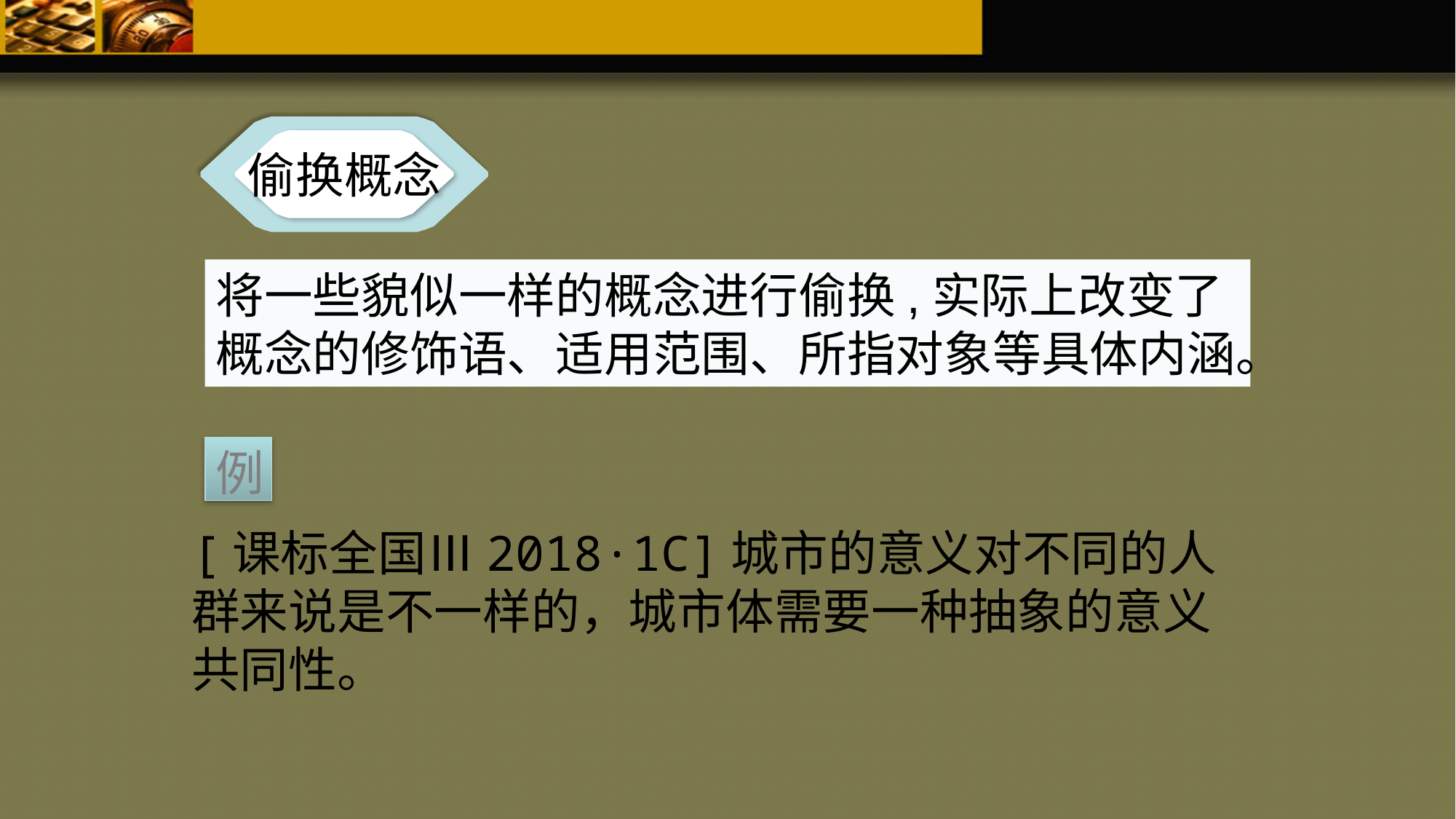

偷换概念
将一些貌似一样的概念进行偷换,实际上改变了概念的修饰语、适用范围、所指对象等具体内涵。
例
[课标全国Ⅲ2018·1C]城市的意义对不同的人群来说是不一样的，城市体需要一种抽象的意义共同性。